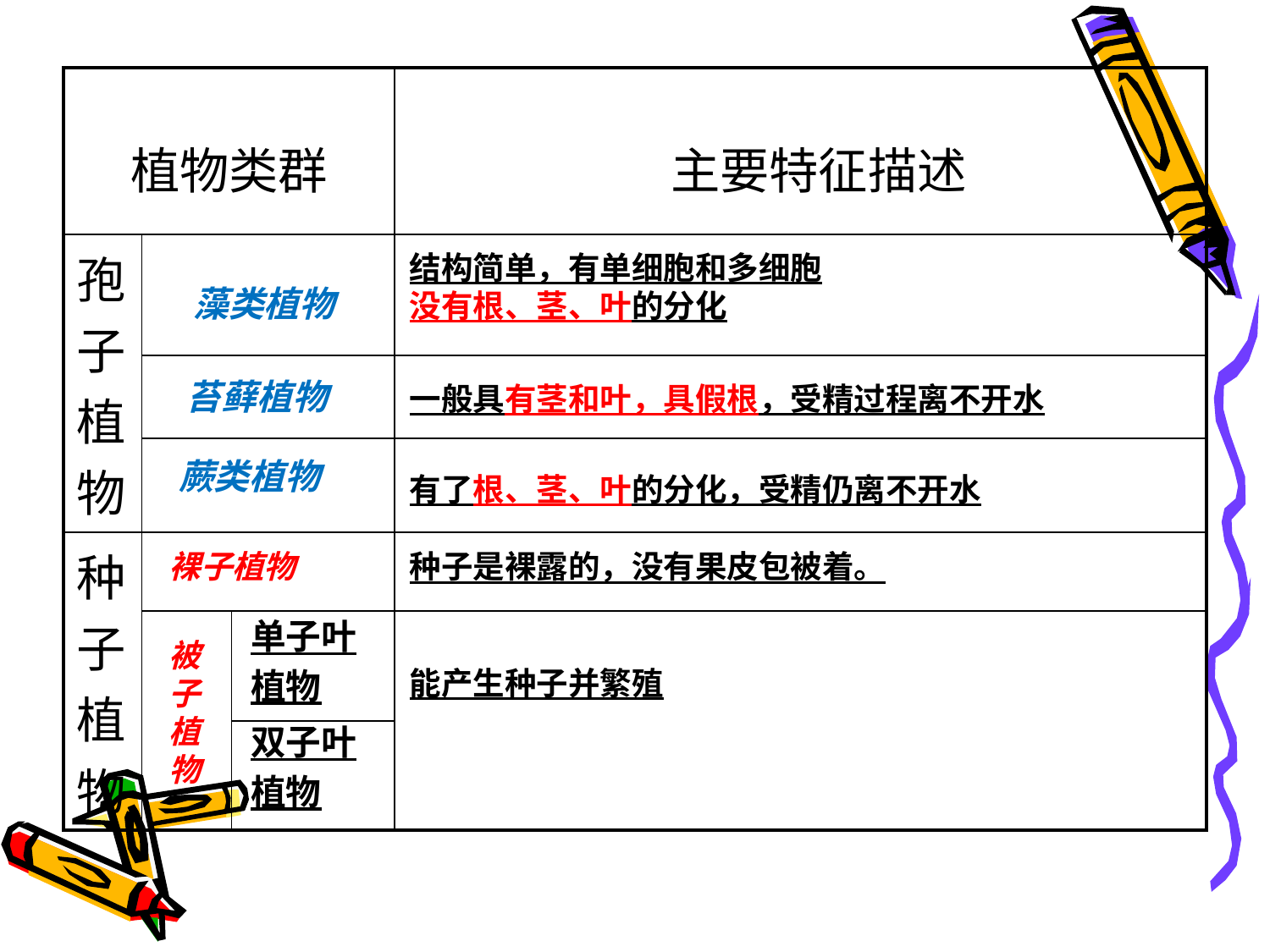

| 植物类群 |  |  | 主要特征描述 |
| --- | --- | --- | --- |
| 孢子植物 |  |  |  |
|  |  |  |  |
|  |  |  |  |
| 种子植物 |  |  |  |
|  |  |  |  |
|  |  |  |  |
结构简单，有单细胞和多细胞
没有根、茎、叶的分化
  藻类植物
苔藓植物
一般具有茎和叶，具假根，受精过程离不开水
蕨类植物
有了根、茎、叶的分化，受精仍离不开水
裸子植物
种子是裸露的，没有果皮包被着。

单子叶
植物
被
子
植
物
能产生种子并繁殖

双子叶
植物